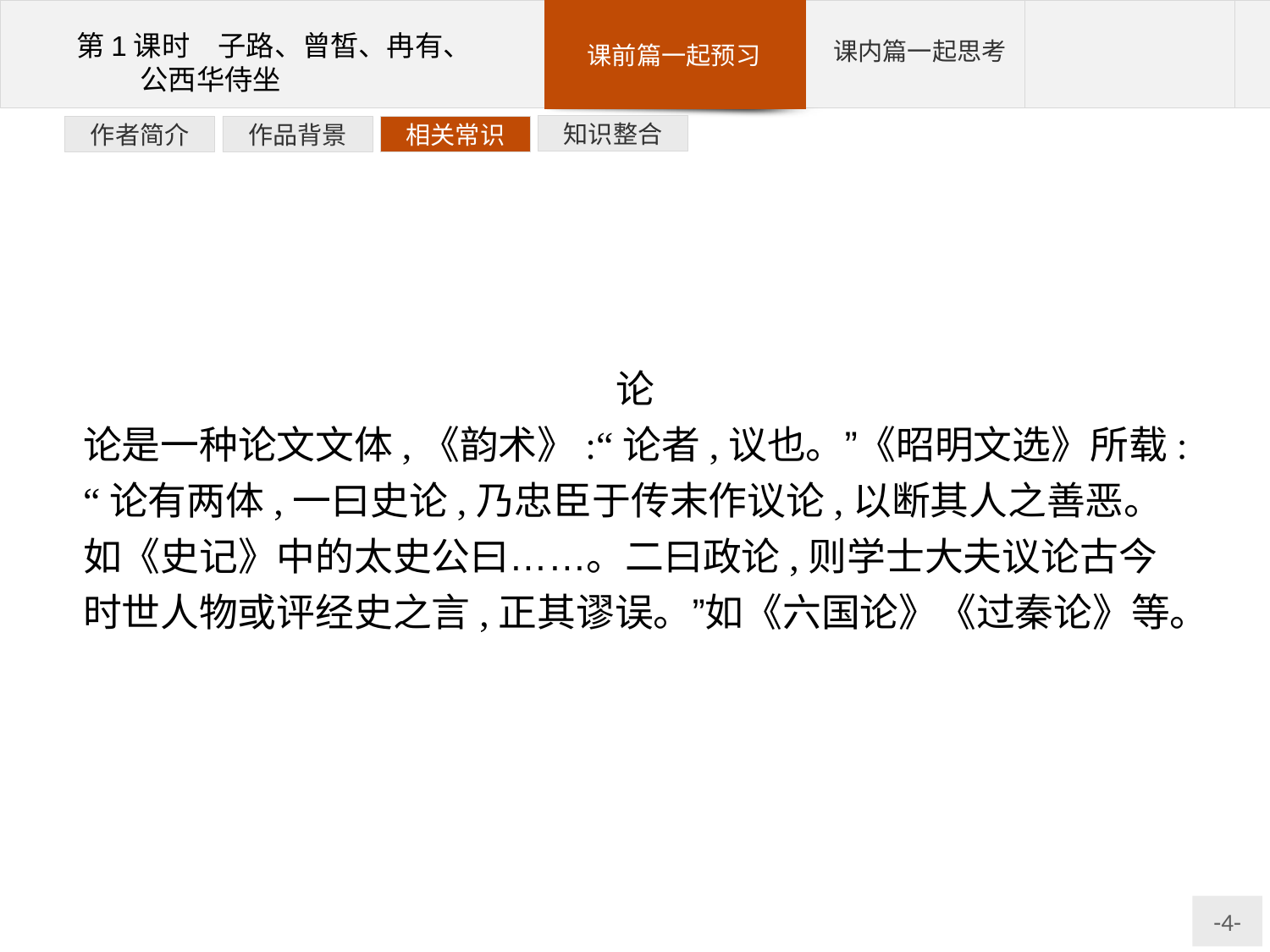

知识整合
相关常识
作品背景
作者简介
论
论是一种论文文体,《韵术》:“论者,议也。”《昭明文选》所载:“论有两体,一曰史论,乃忠臣于传末作议论,以断其人之善恶。如《史记》中的太史公曰……。二曰政论,则学士大夫议论古今时世人物或评经史之言,正其谬误。”如《六国论》《过秦论》等。